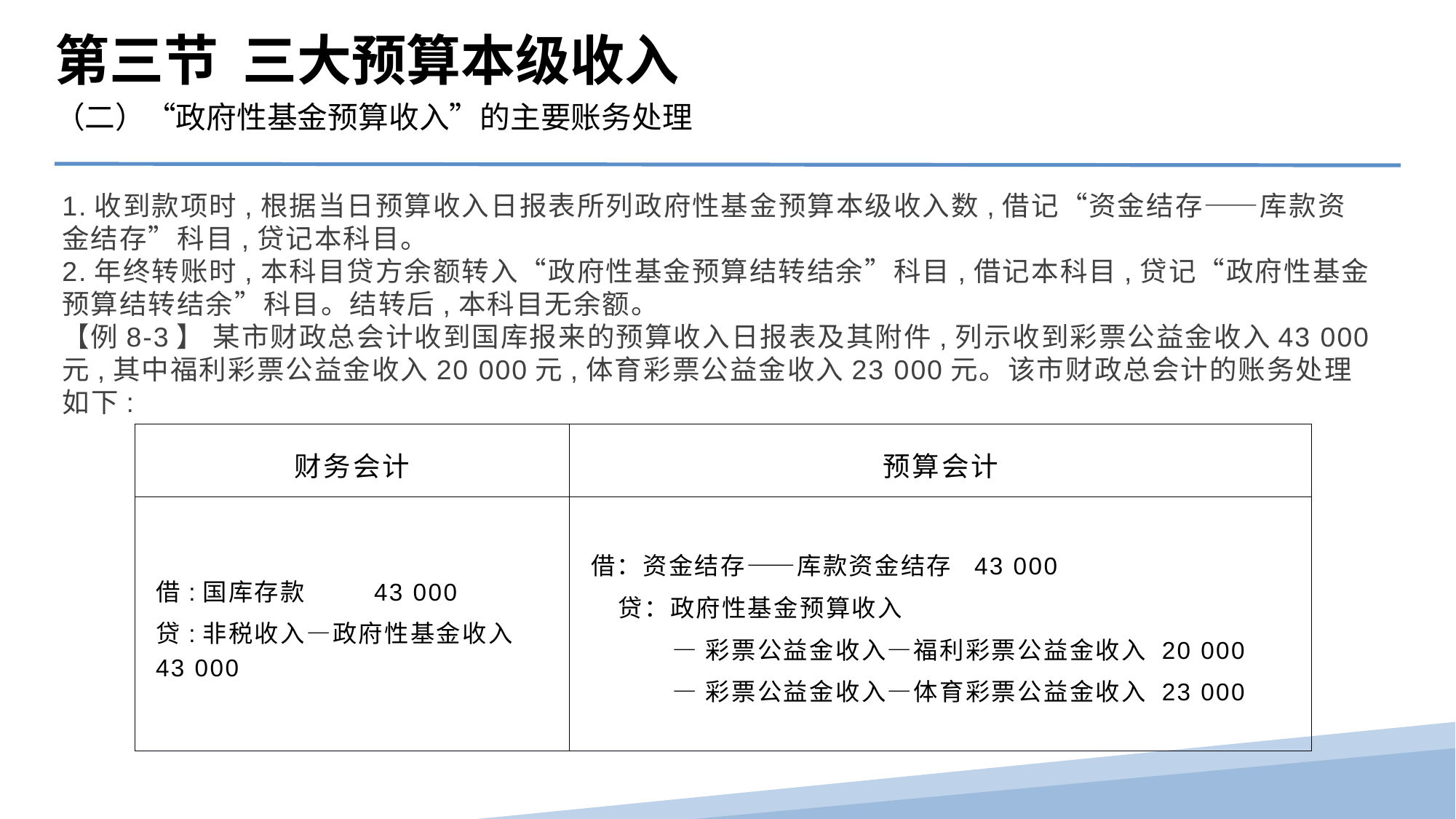

第三节  三大预算本级收入
（二）“政府性基金预算收入”的主要账务处理
1.收到款项时,根据当日预算收入日报表所列政府性基金预算本级收入数,借记“资金结存――库款资金结存”科目,贷记本科目。
2.年终转账时,本科目贷方余额转入“政府性基金预算结转结余”科目,借记本科目,贷记“政府性基金预算结转结余”科目。结转后,本科目无余额。
【例8-3】 某市财政总会计收到国库报来的预算收入日报表及其附件,列示收到彩票公益金收入43 000元,其中福利彩票公益金收入20 000元,体育彩票公益金收入23 000元。该市财政总会计的账务处理如下:

| 财务会计 | 预算会计 |
| --- | --- |
| 借:国库存款 43 000 贷:非税收入—政府性基金收入43 000 | 借：资金结存――库款资金结存 43 000 贷：政府性基金预算收入 —彩票公益金收入—福利彩票公益金收入 20 000 —彩票公益金收入—体育彩票公益金收入 23 000 |